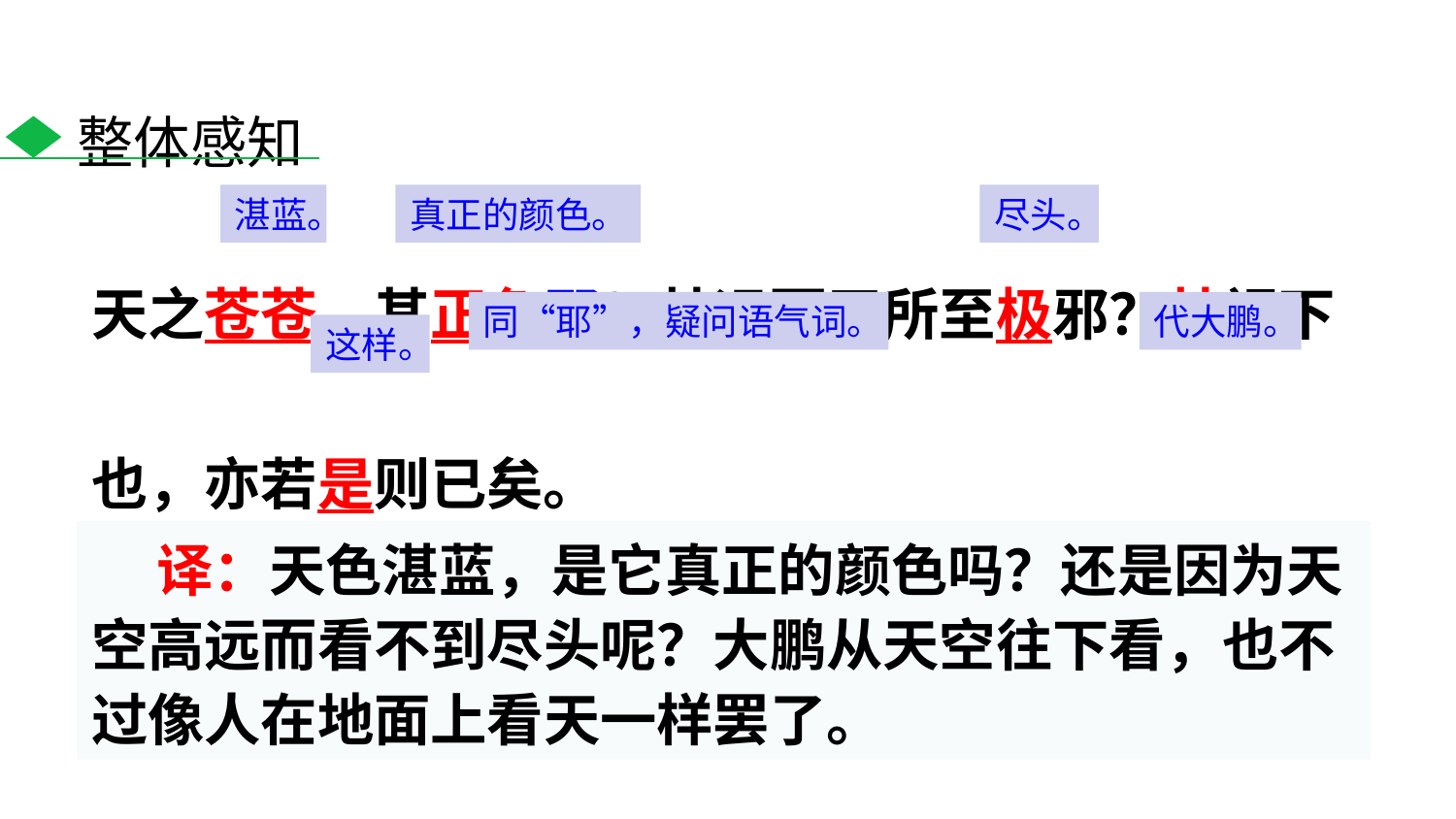

整体感知

天之苍苍，其正色邪？其远而无所至极邪？其视下也，亦若是则已矣。
湛蓝。
真正的颜色。
尽头。
同“耶”，疑问语气词。
代大鹏。
这样。
    译：天色湛蓝，是它真正的颜色吗？还是因为天空高远而看不到尽头呢？大鹏从天空往下看，也不过像人在地面上看天一样罢了。